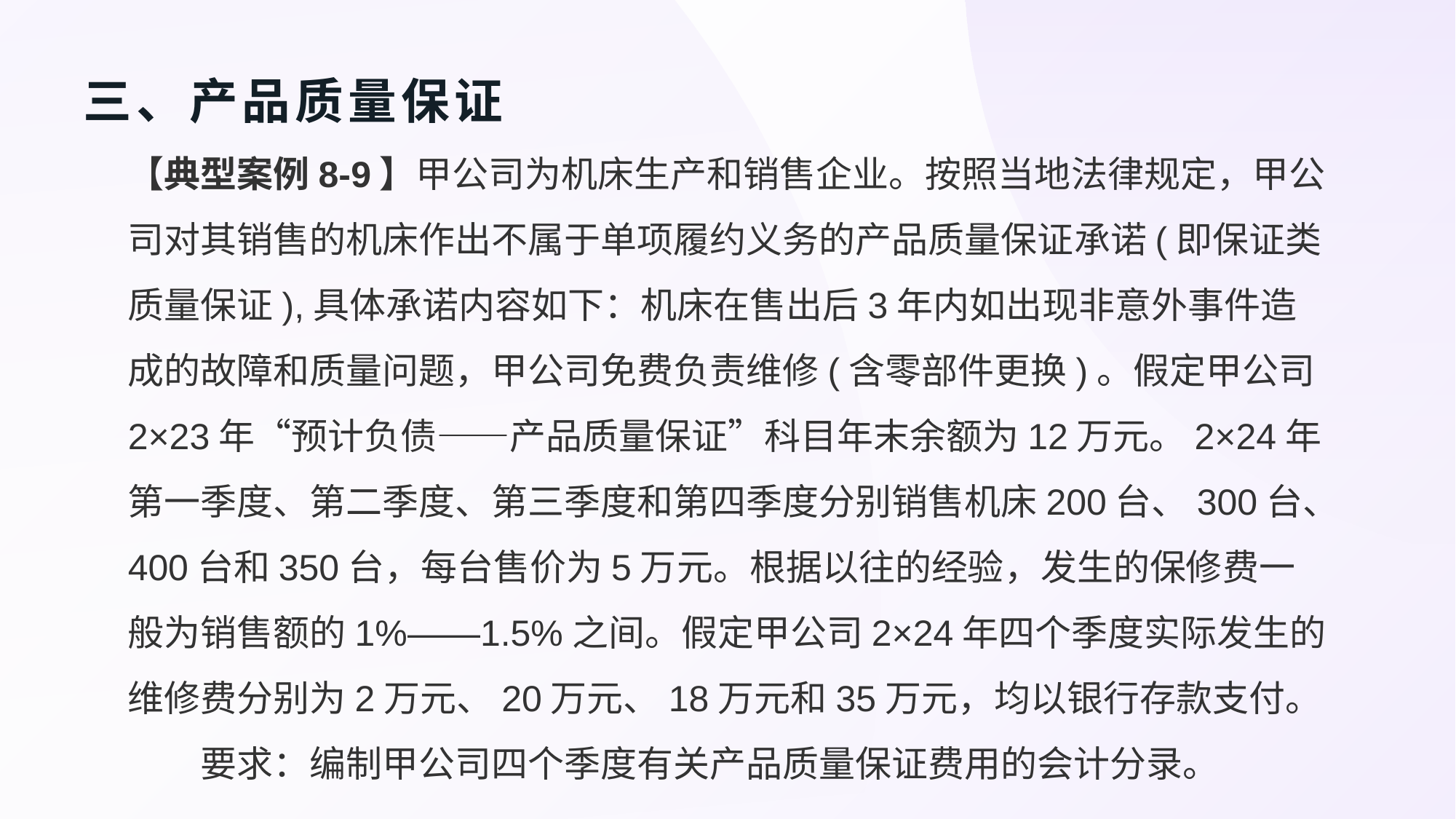

# 三、产品质量保证
【典型案例8-9】甲公司为机床生产和销售企业。按照当地法律规定，甲公司对其销售的机床作出不属于单项履约义务的产品质量保证承诺(即保证类质量保证),具体承诺内容如下：机床在售出后3年内如出现非意外事件造成的故障和质量问题，甲公司免费负责维修(含零部件更换)。假定甲公司2×23年“预计负债——产品质量保证”科目年末余额为12万元。2×24年第一季度、第二季度、第三季度和第四季度分别销售机床200台、300台、400台和350台，每台售价为5万元。根据以往的经验，发生的保修费一般为销售额的1%——1.5%之间。假定甲公司2×24年四个季度实际发生的维修费分别为2万元、20万元、18万元和35万元，均以银行存款支付。
要求：编制甲公司四个季度有关产品质量保证费用的会计分录。